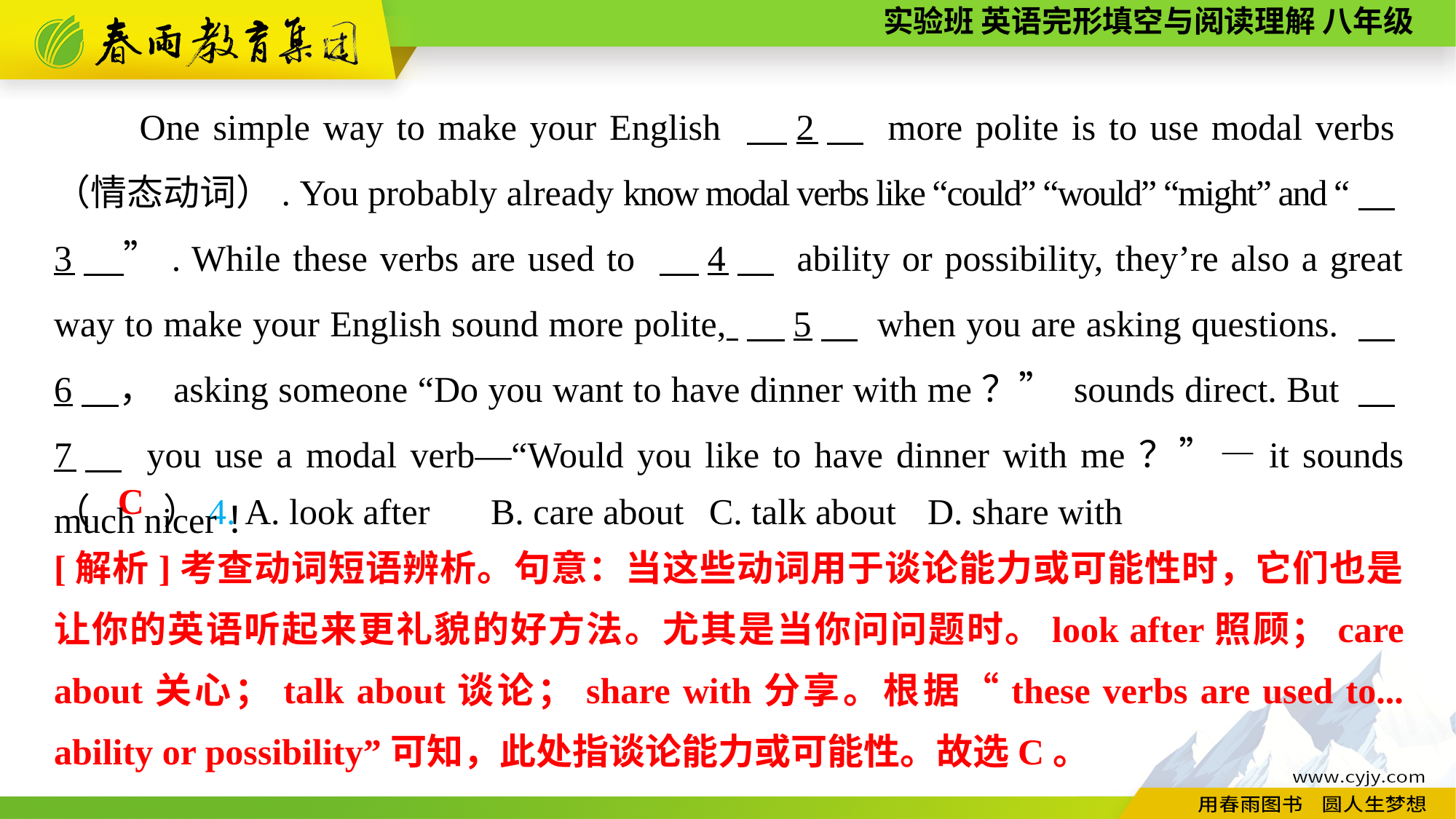

One simple way to make your English 　2　 more polite is to use modal verbs（情态动词）. You probably already know modal verbs like “could” “would” “might” and “　3　”. While these verbs are used to 　4　 ability or possibility, they’re also a great way to make your English sound more polite, 　5　 when you are asking questions. 　6　， asking someone “Do you want to have dinner with me？” sounds direct. But 　7　 you use a modal verb—“Would you like to have dinner with me？”—it sounds much nicer！
（　　）4. A. look after	B. care about	C. talk about	D. share with
C
[解析]考查动词短语辨析。句意：当这些动词用于谈论能力或可能性时，它们也是让你的英语听起来更礼貌的好方法。尤其是当你问问题时。look after照顾；care about关心；talk about谈论；share with分享。根据“these verbs are used to... ability or possibility”可知，此处指谈论能力或可能性。故选C。